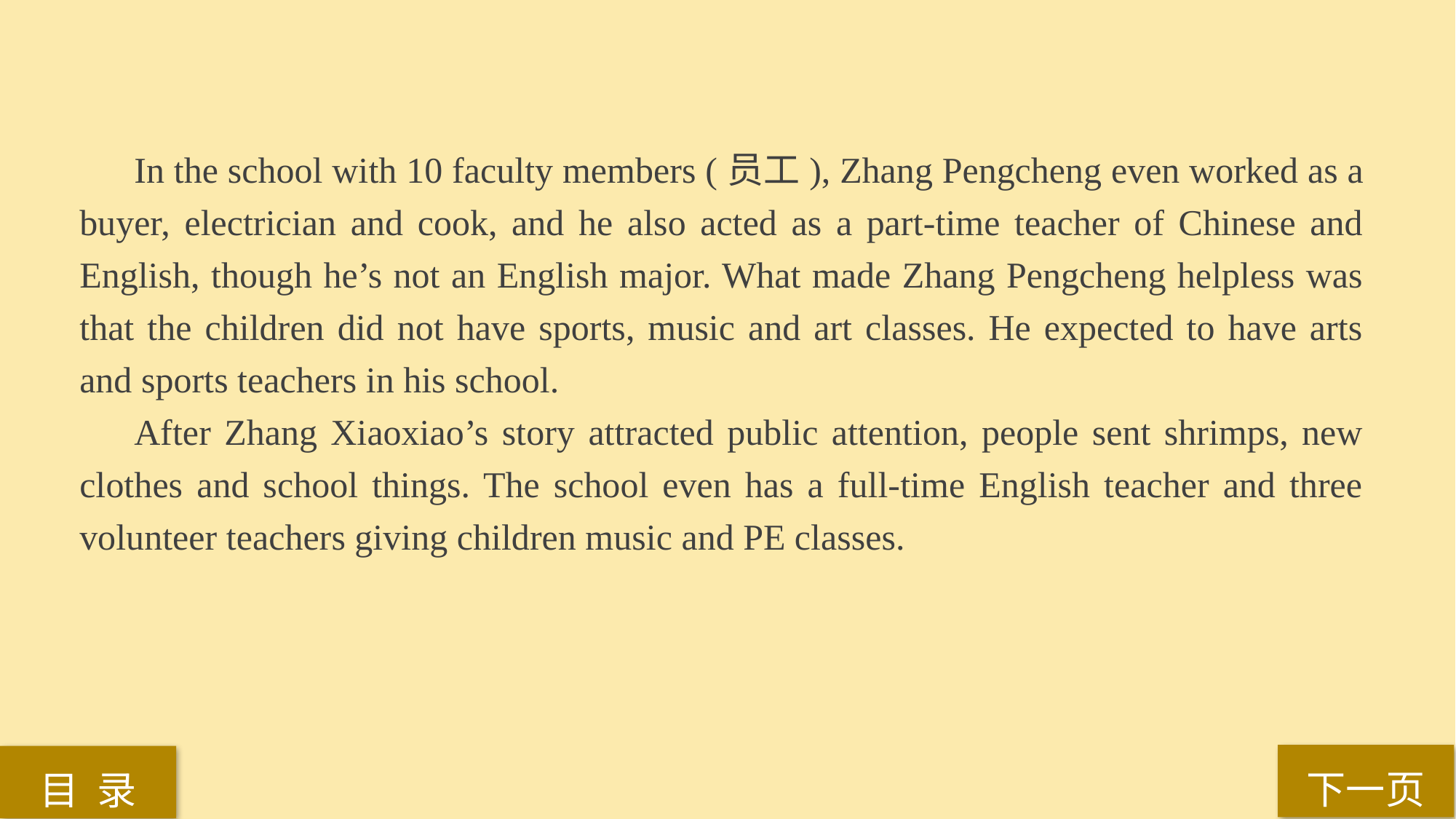

In the school with 10 faculty members (员工), Zhang Pengcheng even worked as a buyer, electrician and cook, and he also acted as a part-time teacher of Chinese and English, though he’s not an English major. What made Zhang Pengcheng helpless was that the children did not have sports, music and art classes. He expected to have arts and sports teachers in his school.
After Zhang Xiaoxiao’s story attracted public attention, people sent shrimps, new clothes and school things. The school even has a full-time English teacher and three volunteer teachers giving children music and PE classes.